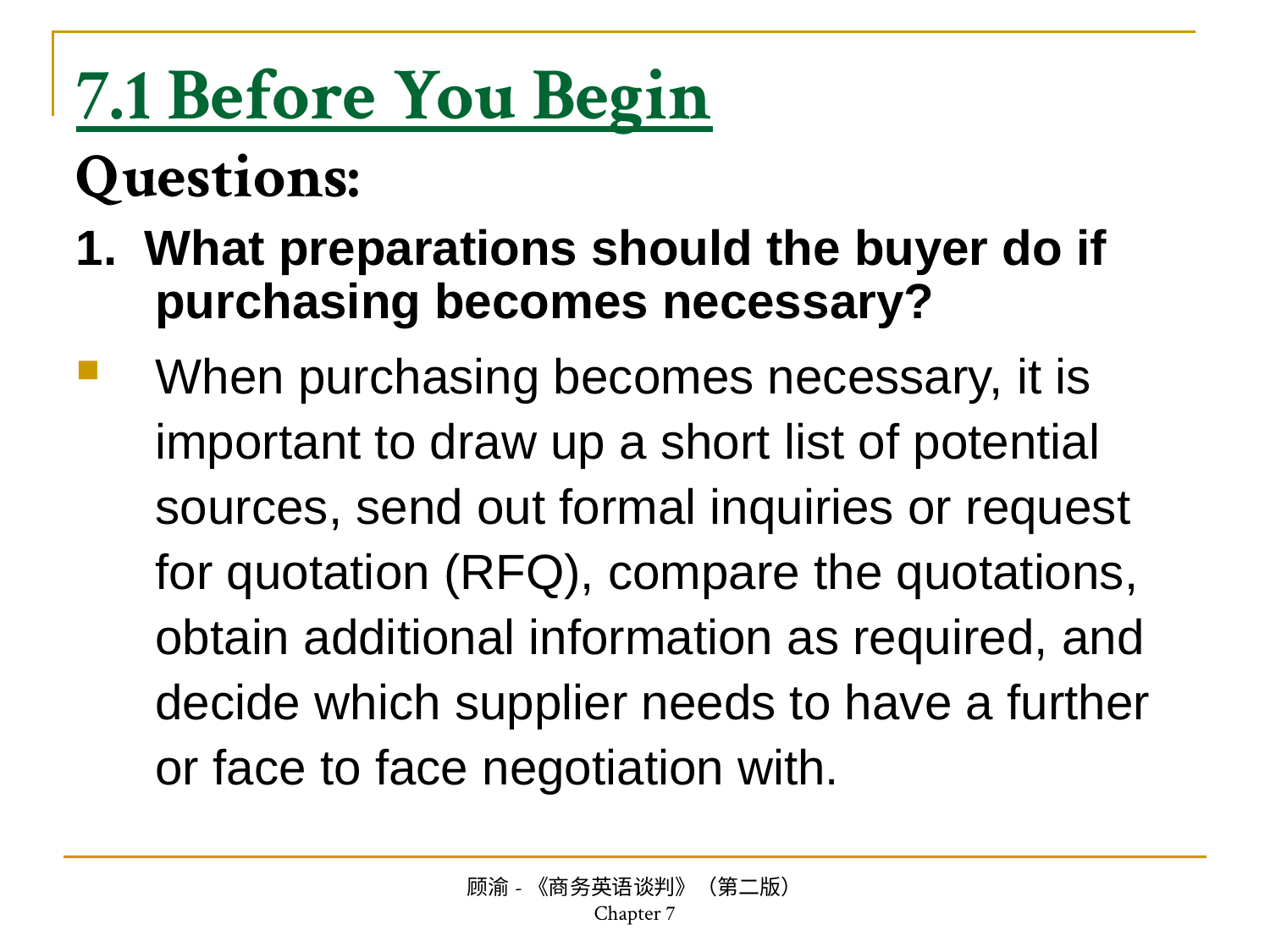

# 7.1 Before You Begin Questions:
1.  What preparations should the buyer do if purchasing becomes necessary?
When purchasing becomes necessary, it is important to draw up a short list of potential sources, send out formal inquiries or request for quotation (RFQ), compare the quotations, obtain additional information as required, and decide which supplier needs to have a further or face to face negotiation with.

8
顾渝-《商务英语谈判》（第二版） Chapter 7